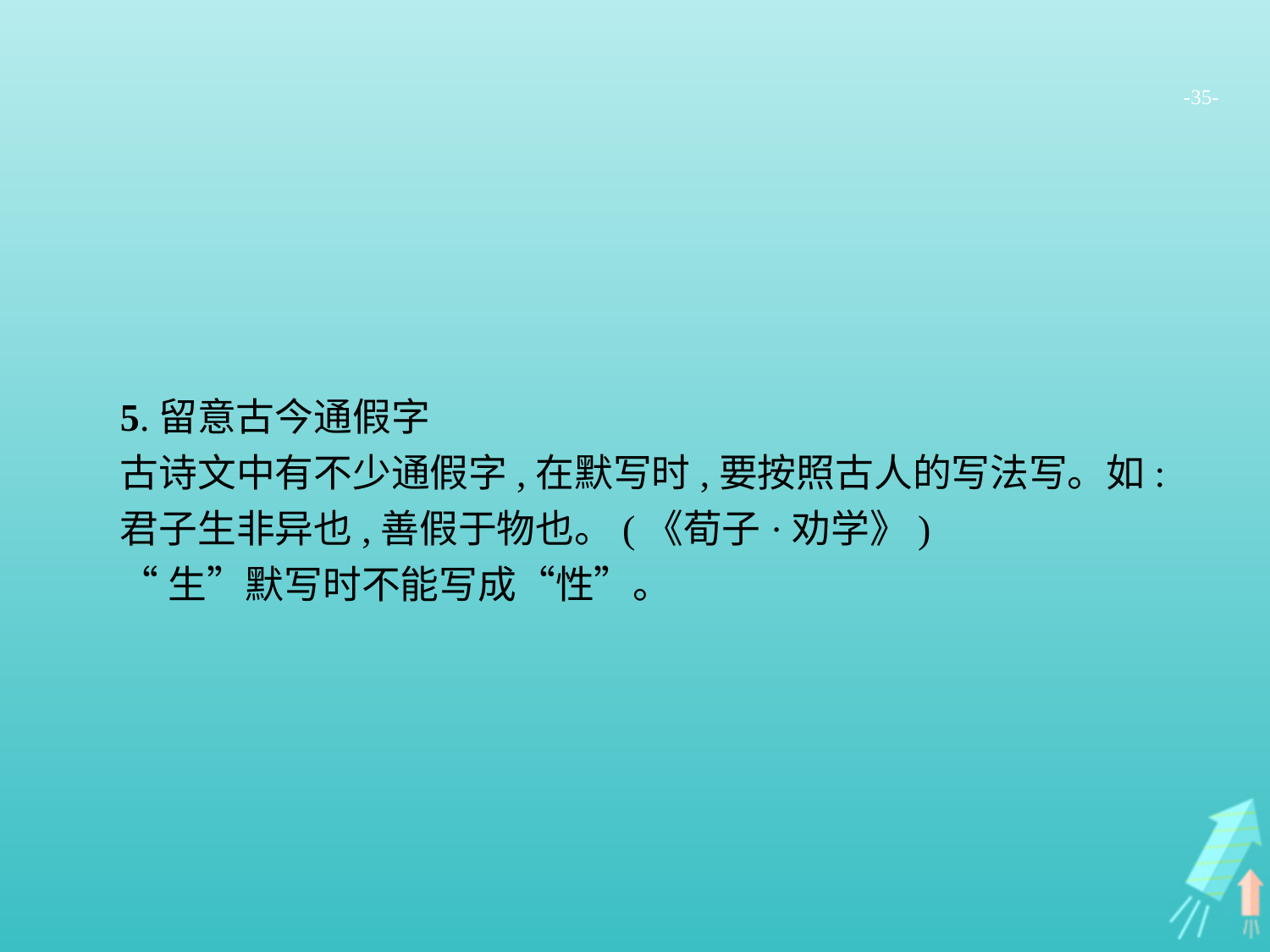

-35-
5.留意古今通假字
古诗文中有不少通假字,在默写时,要按照古人的写法写。如:
君子生非异也,善假于物也。(《荀子·劝学》)
“生”默写时不能写成“性”。